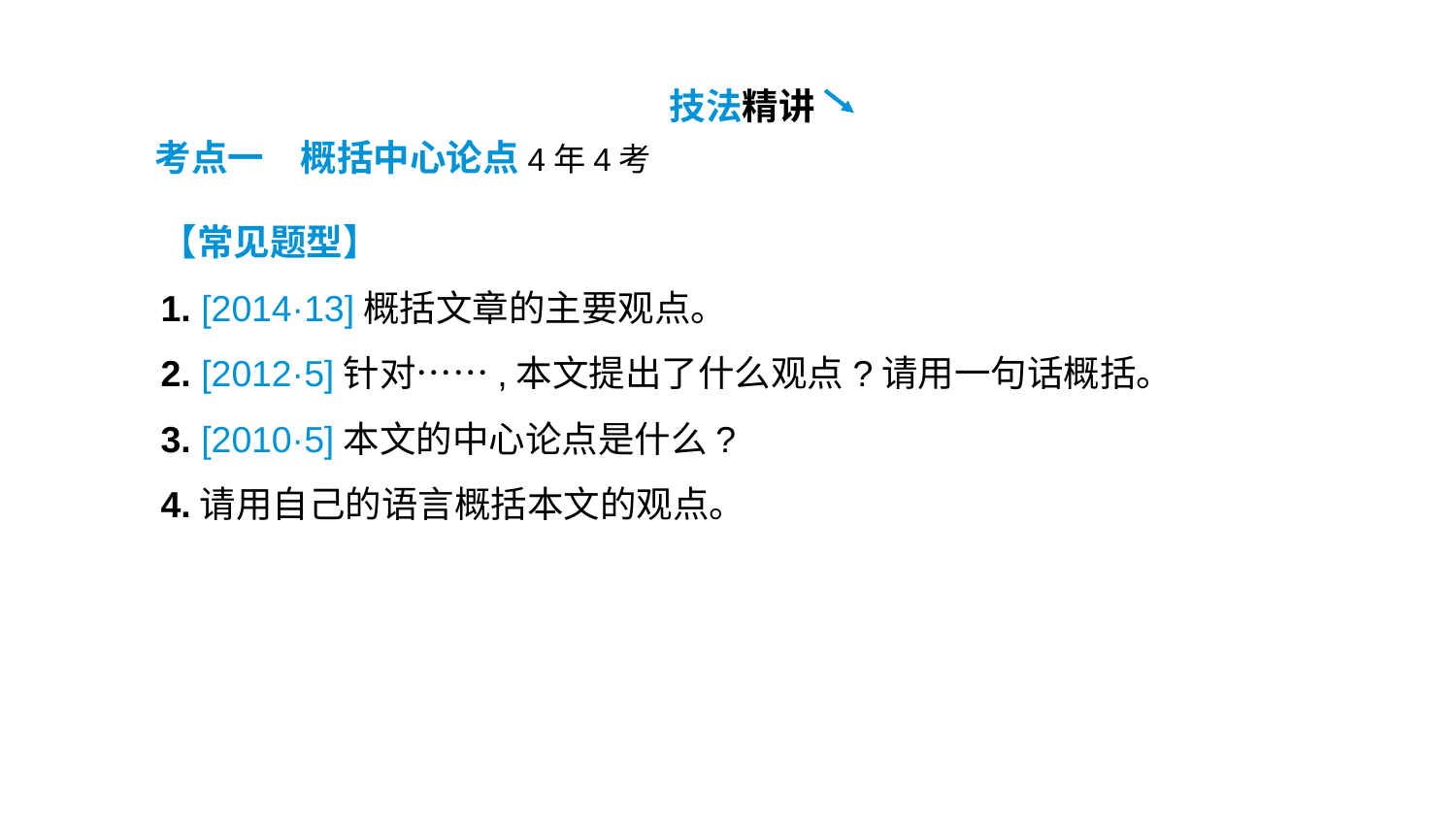

技法精讲
考点一　概括中心论点4年4考
【常见题型】
1. [2014·13]概括文章的主要观点。
2. [2012·5]针对……,本文提出了什么观点?请用一句话概括。
3. [2010·5]本文的中心论点是什么?
4.请用自己的语言概括本文的观点。